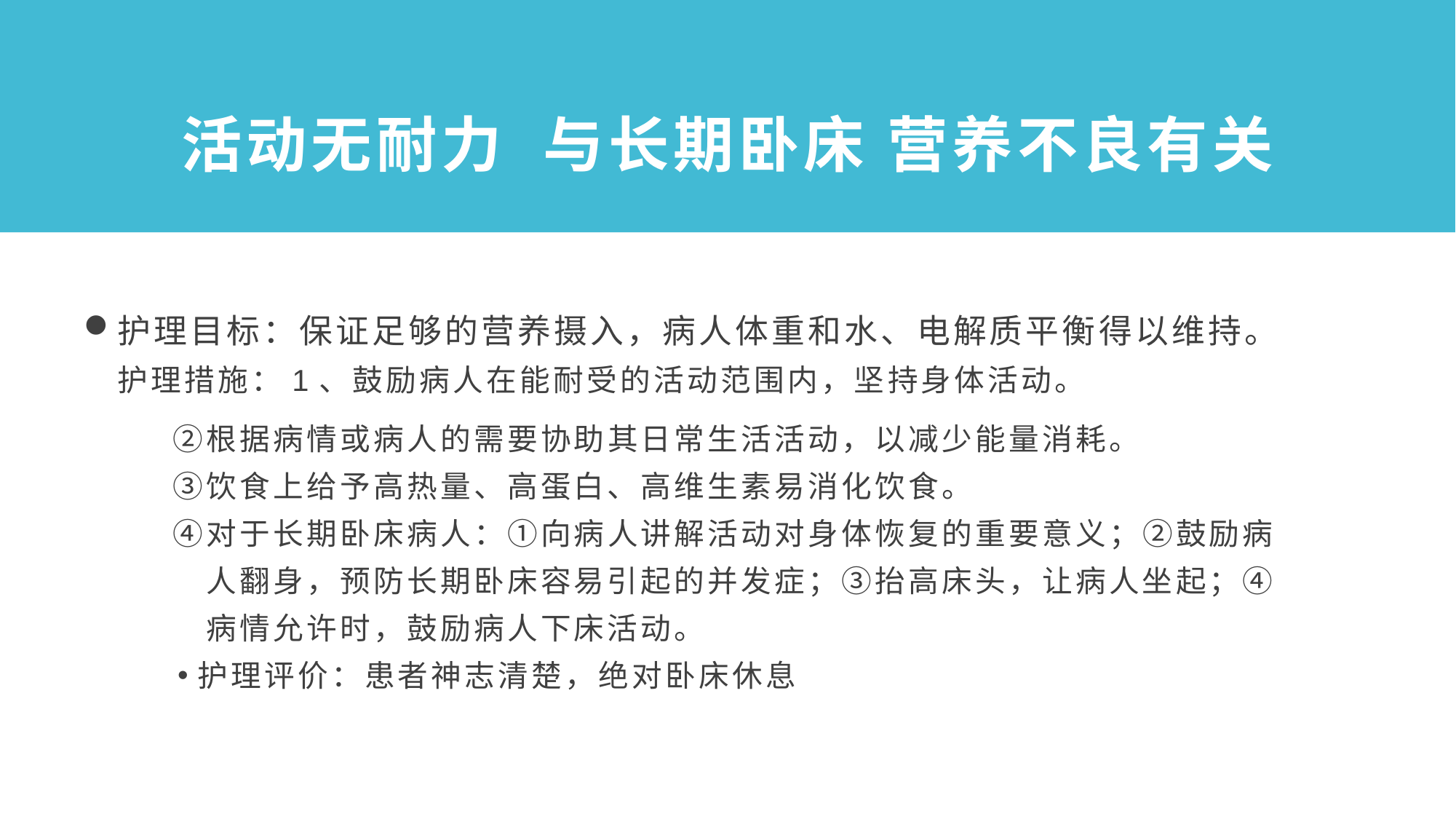

活动无耐力  与长期卧床 营养不良有关
护理目标：保证足够的营养摄入，病人体重和水、电解质平衡得以维持。
护理措施：1、鼓励病人在能耐受的活动范围内，坚持身体活动。
根据病情或病人的需要协助其日常生活活动，以减少能量消耗。
饮食上给予高热量、高蛋白、高维生素易消化饮食。
对于长期卧床病人：①向病人讲解活动对身体恢复的重要意义；②鼓励病人翻身，预防长期卧床容易引起的并发症；③抬高床头，让病人坐起；④病情允许时，鼓励病人下床活动。
护理评价：患者神志清楚，绝对卧床休息